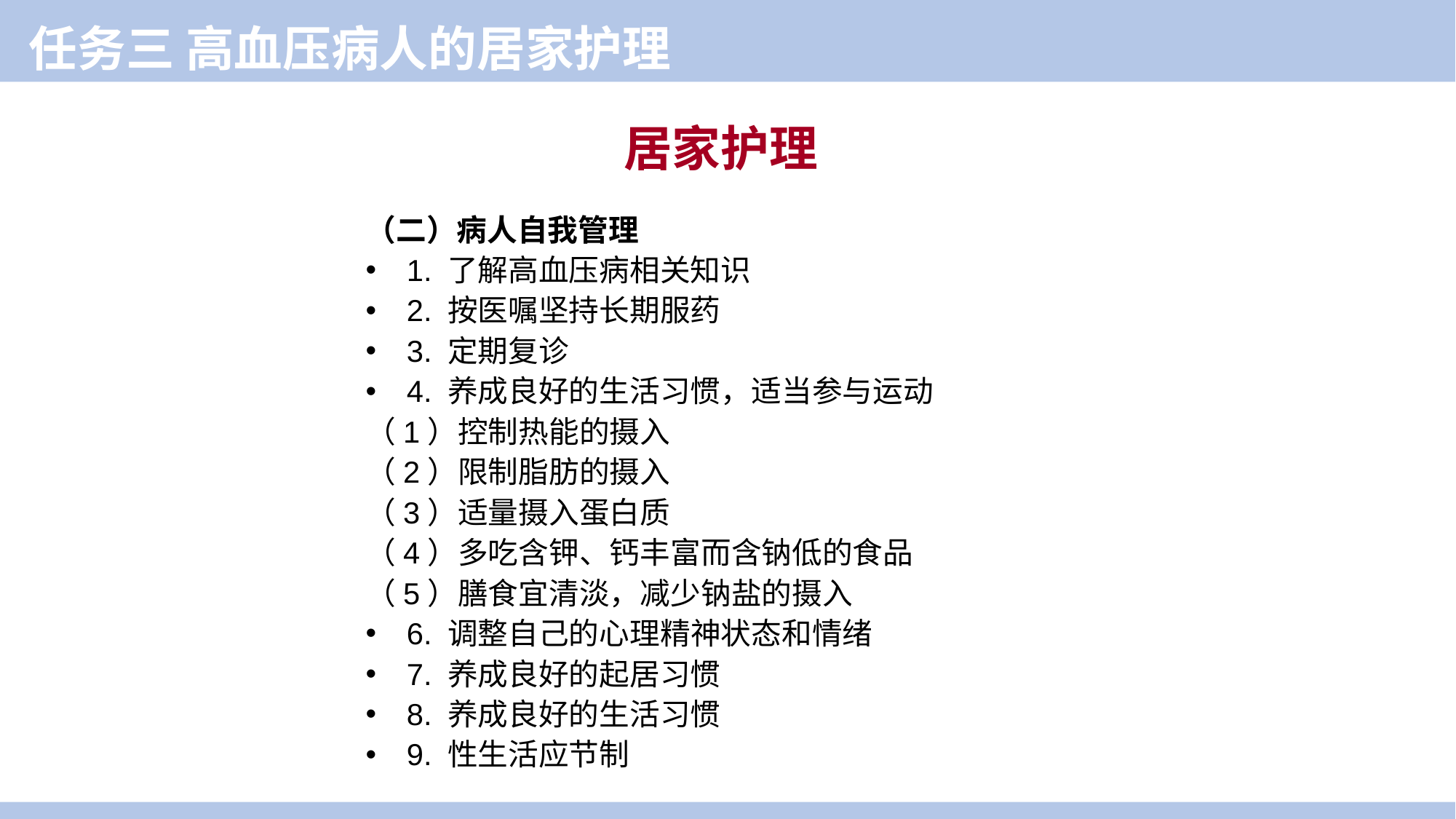

任务三 高血压病人的居家护理
居家护理
（二）病人自我管理
1. 了解高血压病相关知识
2. 按医嘱坚持长期服药
3. 定期复诊
4. 养成良好的生活习惯，适当参与运动
（1）控制热能的摄入
（2）限制脂肪的摄入
（3）适量摄入蛋白质
（4）多吃含钾、钙丰富而含钠低的食品
（5）膳食宜清淡，减少钠盐的摄入
6. 调整自己的心理精神状态和情绪
7. 养成良好的起居习惯
8. 养成良好的生活习惯
9. 性生活应节制